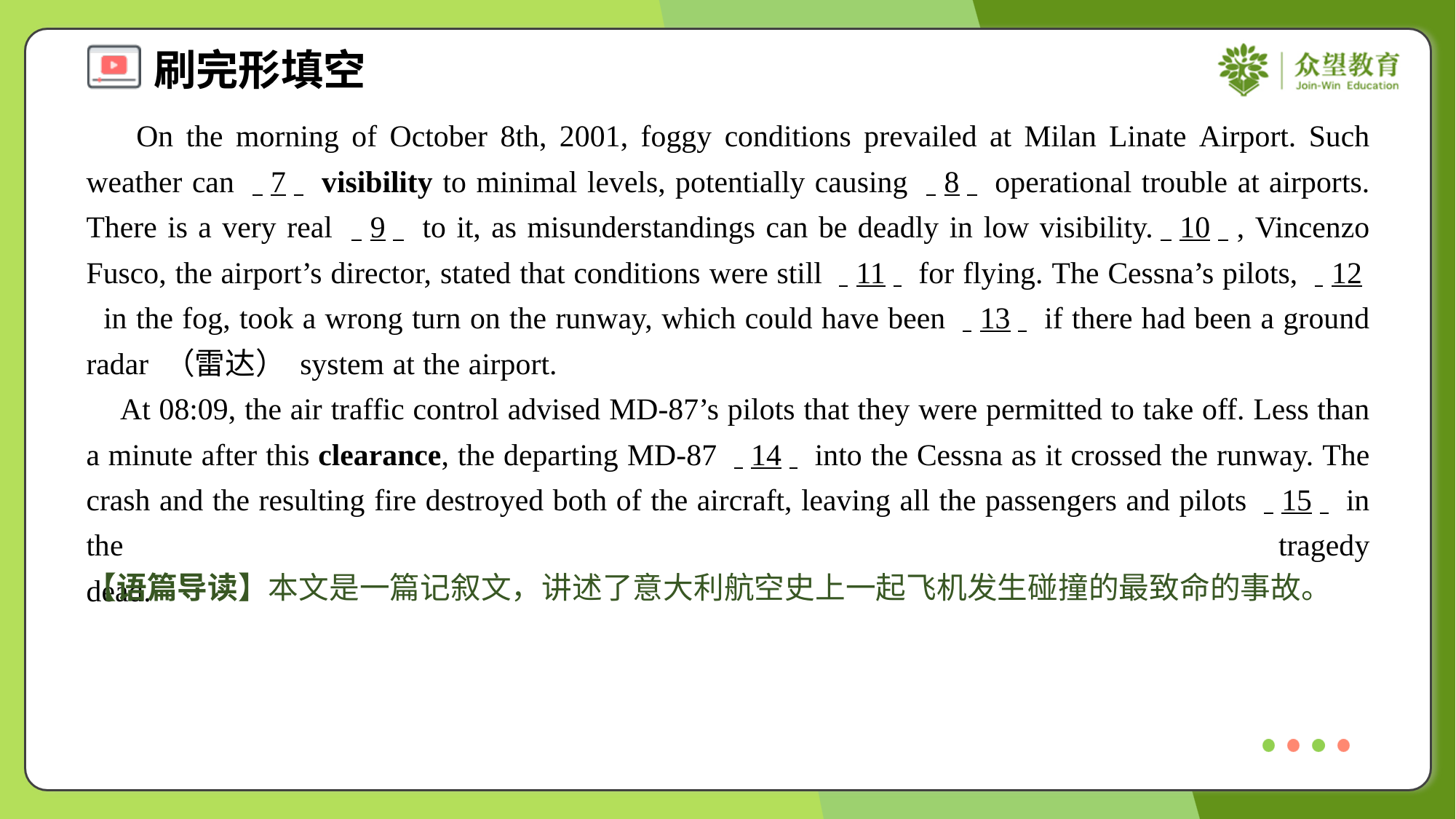

On the morning of October 8th, 2001, foggy conditions prevailed at Milan Linate Airport. Such weather can . .7. . visibility to minimal levels, potentially causing . .8. . operational trouble at airports. There is a very real . .9. . to it, as misunderstandings can be deadly in low visibility.. .10. ., Vincenzo Fusco, the airport’s director, stated that conditions were still . .11. . for flying. The Cessna’s pilots, . .12. . in the fog, took a wrong turn on the runway, which could have been . .13. . if there had been a ground radar （雷达） system at the airport.
    At 08:09, the air traffic control advised MD-87’s pilots that they were permitted to take off. Less than a minute after this clearance, the departing MD-87 . .14. . into the Cessna as it crossed the runway. The crash and the resulting fire destroyed both of the aircraft, leaving all the passengers and pilots . .15. . in the tragedy dead.#5
【语篇导读】本文是一篇记叙文，讲述了意大利航空史上一起飞机发生碰撞的最致命的事故。